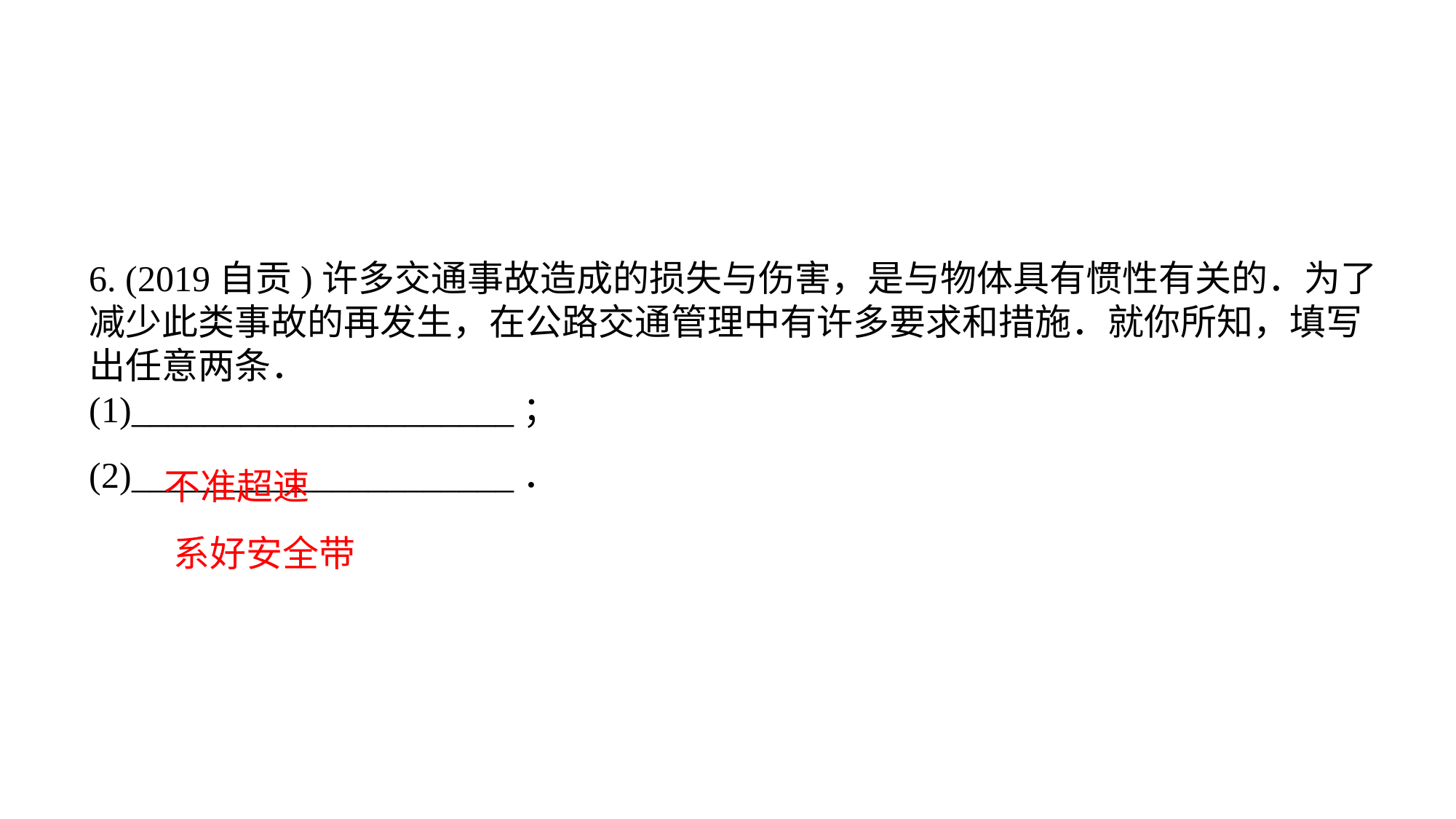

6. (2019自贡)许多交通事故造成的损失与伤害，是与物体具有惯性有关的．为了减少此类事故的再发生，在公路交通管理中有许多要求和措施．就你所知，填写出任意两条．(1)_____________________；(2)_____________________．
不准超速
系好安全带